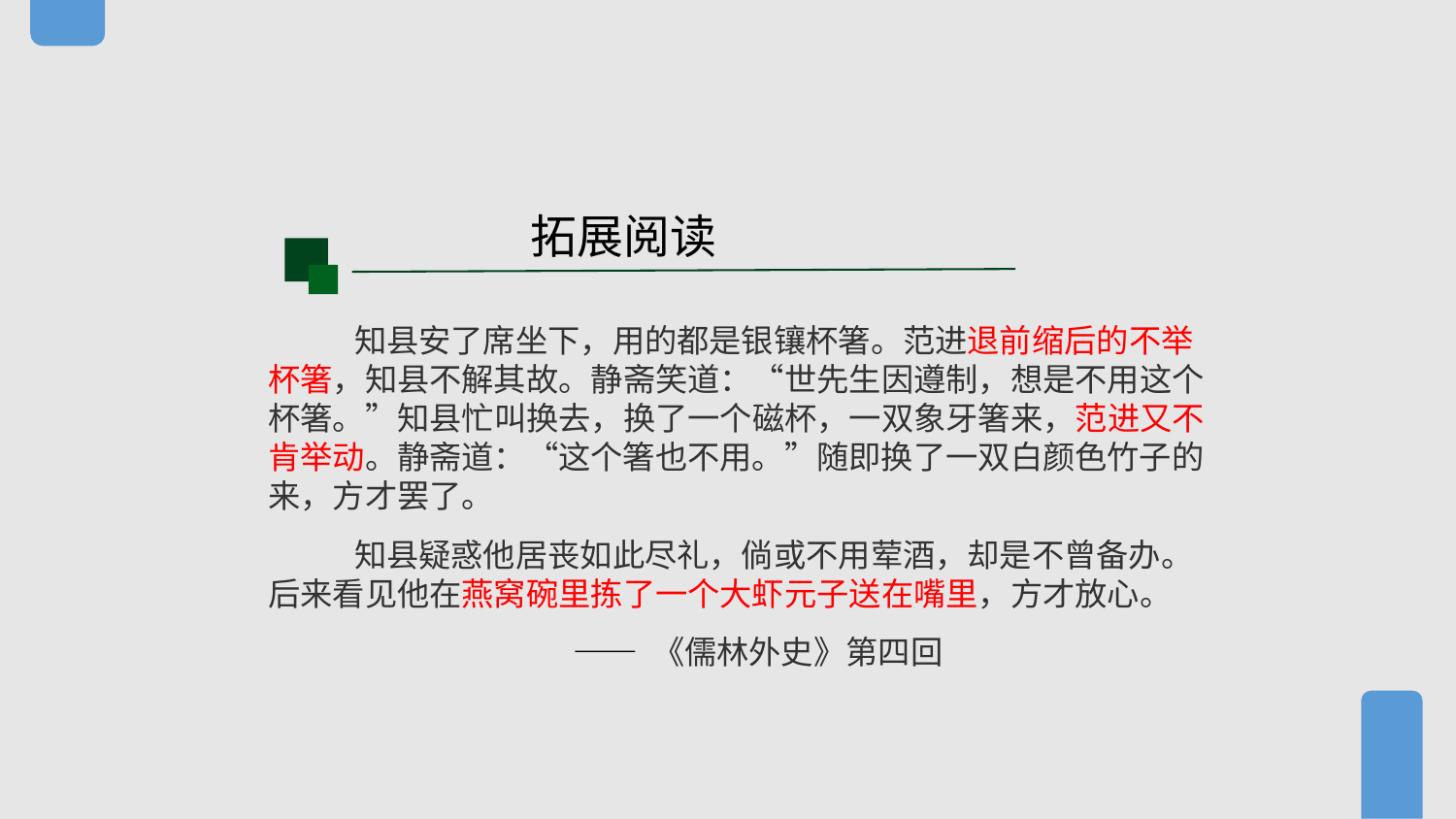

拓展阅读

知县安了席坐下，用的都是银镶杯箸。范进退前缩后的不举杯箸，知县不解其故。静斋笑道：“世先生因遵制，想是不用这个杯箸。”知县忙叫换去，换了一个磁杯，一双象牙箸来，范进又不肯举动。静斋道：“这个箸也不用。”随即换了一双白颜色竹子的来，方才罢了。
知县疑惑他居丧如此尽礼，倘或不用荤酒，却是不曾备办。后来看见他在燕窝碗里拣了一个大虾元子送在嘴里，方才放心。
                              —— 《儒林外史》第四回